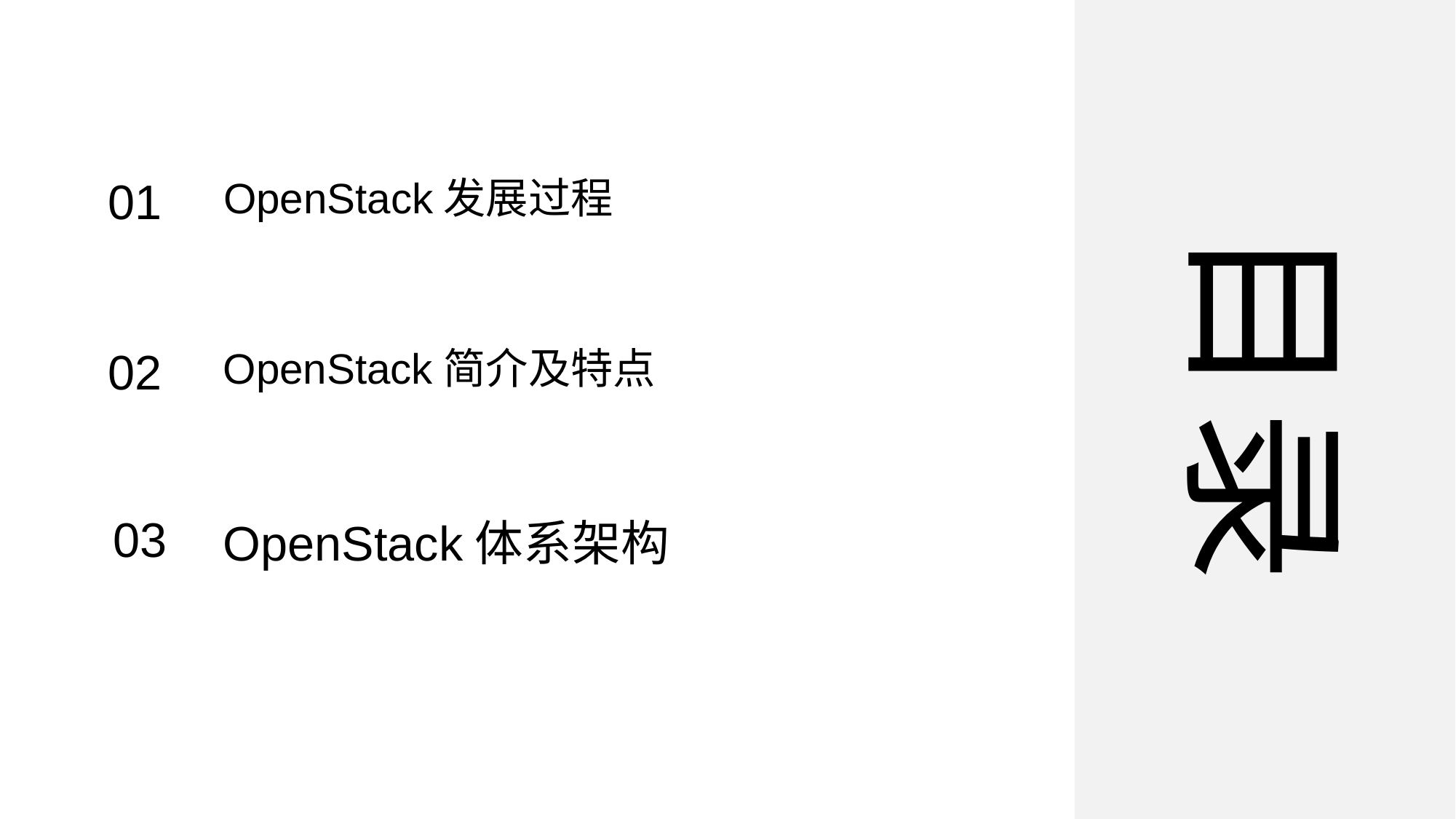

01
OpenStack发展过程
目录
02
OpenStack简介及特点
03
OpenStack体系架构